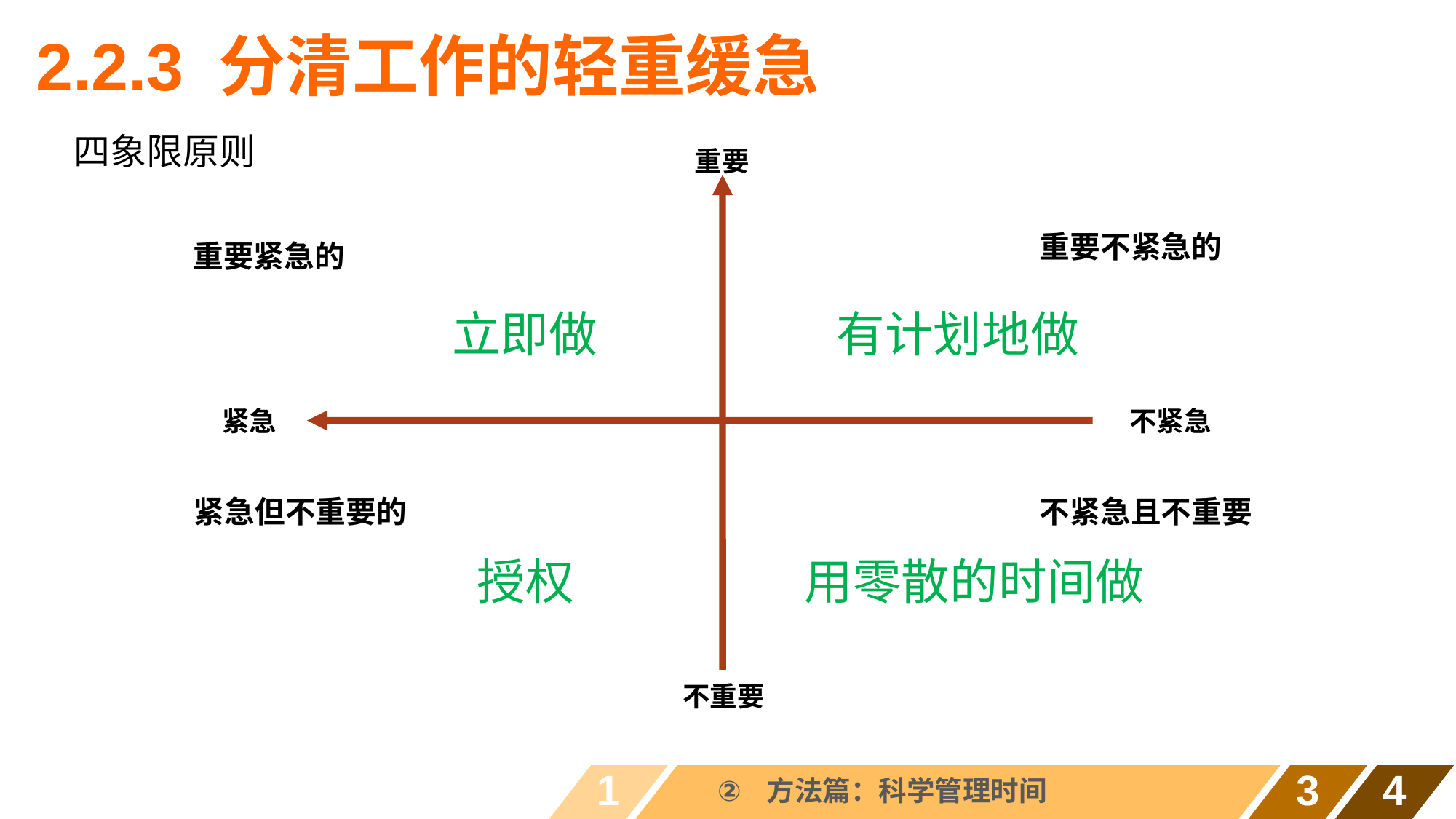

# 2.2.3 分清工作的轻重缓急
四象限原则
重要

重要不紧急的
重要紧急的
立即做
有计划地做
紧急
不紧急

紧急但不重要的
不紧急且不重要
授权
用零散的时间做
不重要
1
方法篇：科学管理时间
3
4